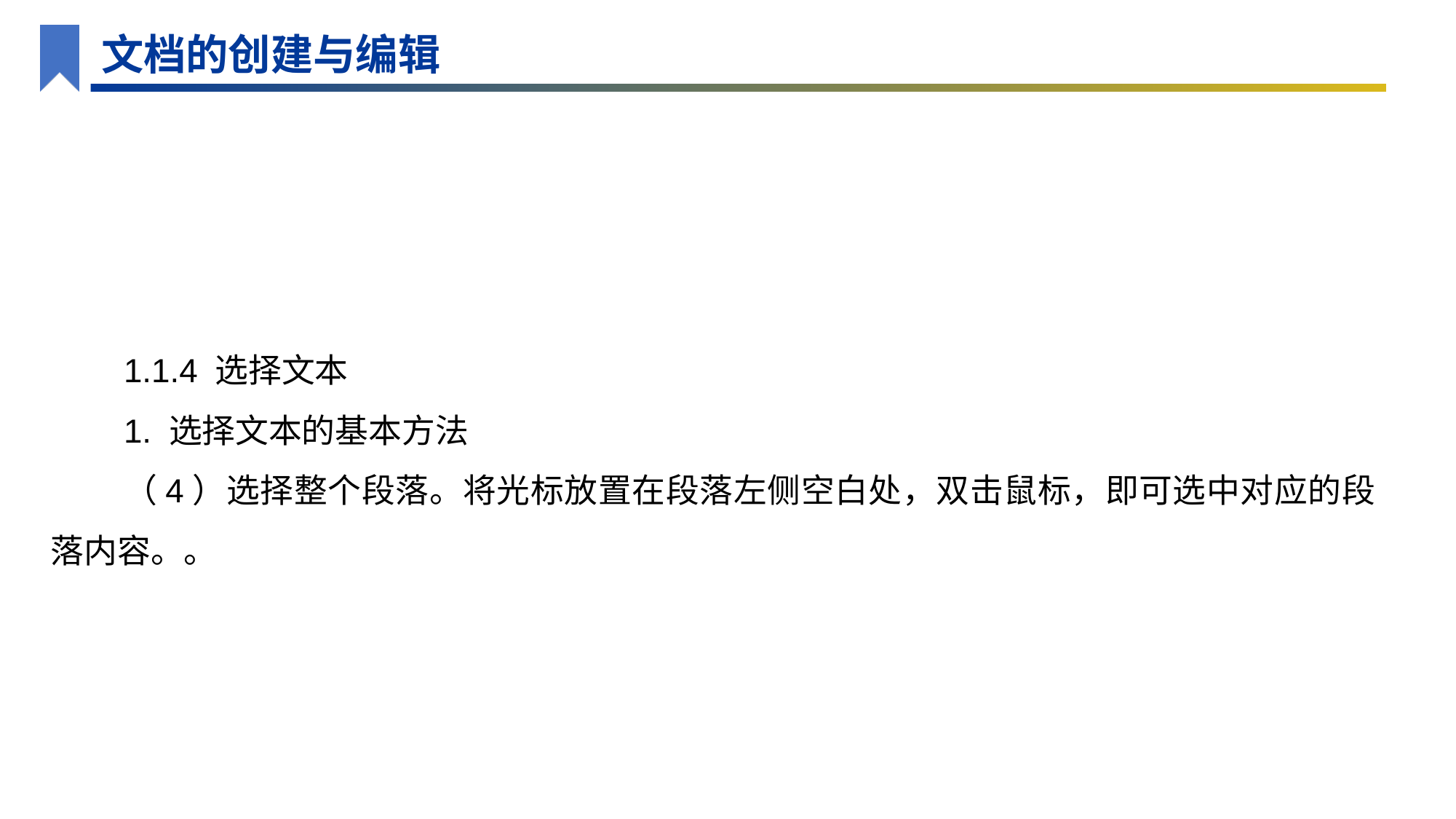

文档的创建与编辑
1.1.4 选择文本
1. 选择文本的基本方法
（4）选择整个段落。将光标放置在段落左侧空白处，双击鼠标，即可选中对应的段落内容。。